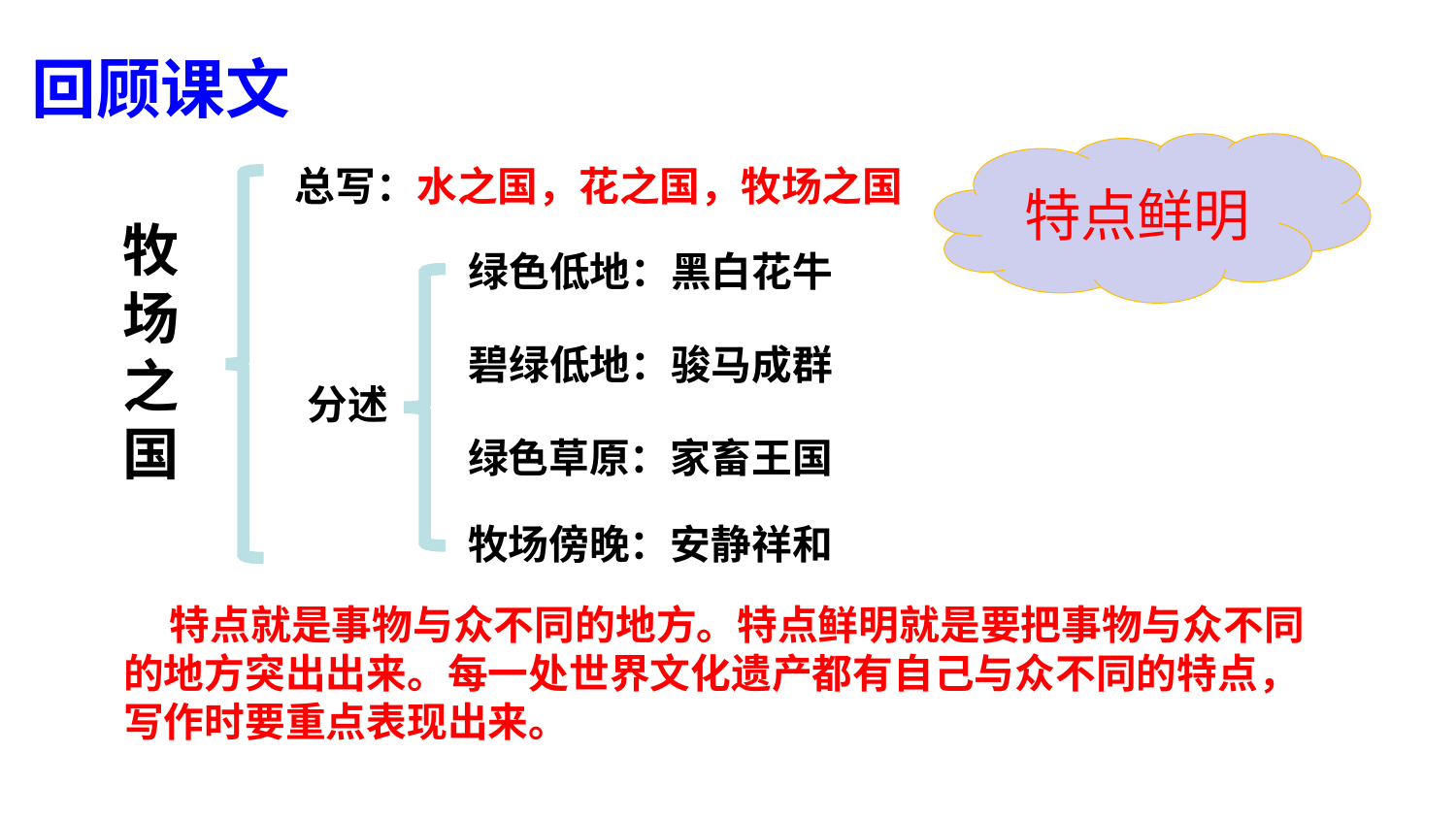

回顾课文
特点鲜明
总写：水之国，花之国，牧场之国
牧场之国

绿色低地：黑白花牛

碧绿低地：骏马成群
分述
绿色草原：家畜王国
牧场傍晚：安静祥和
    特点就是事物与众不同的地方。特点鲜明就是要把事物与众不同的地方突出出来。每一处世界文化遗产都有自己与众不同的特点，写作时要重点表现出来。